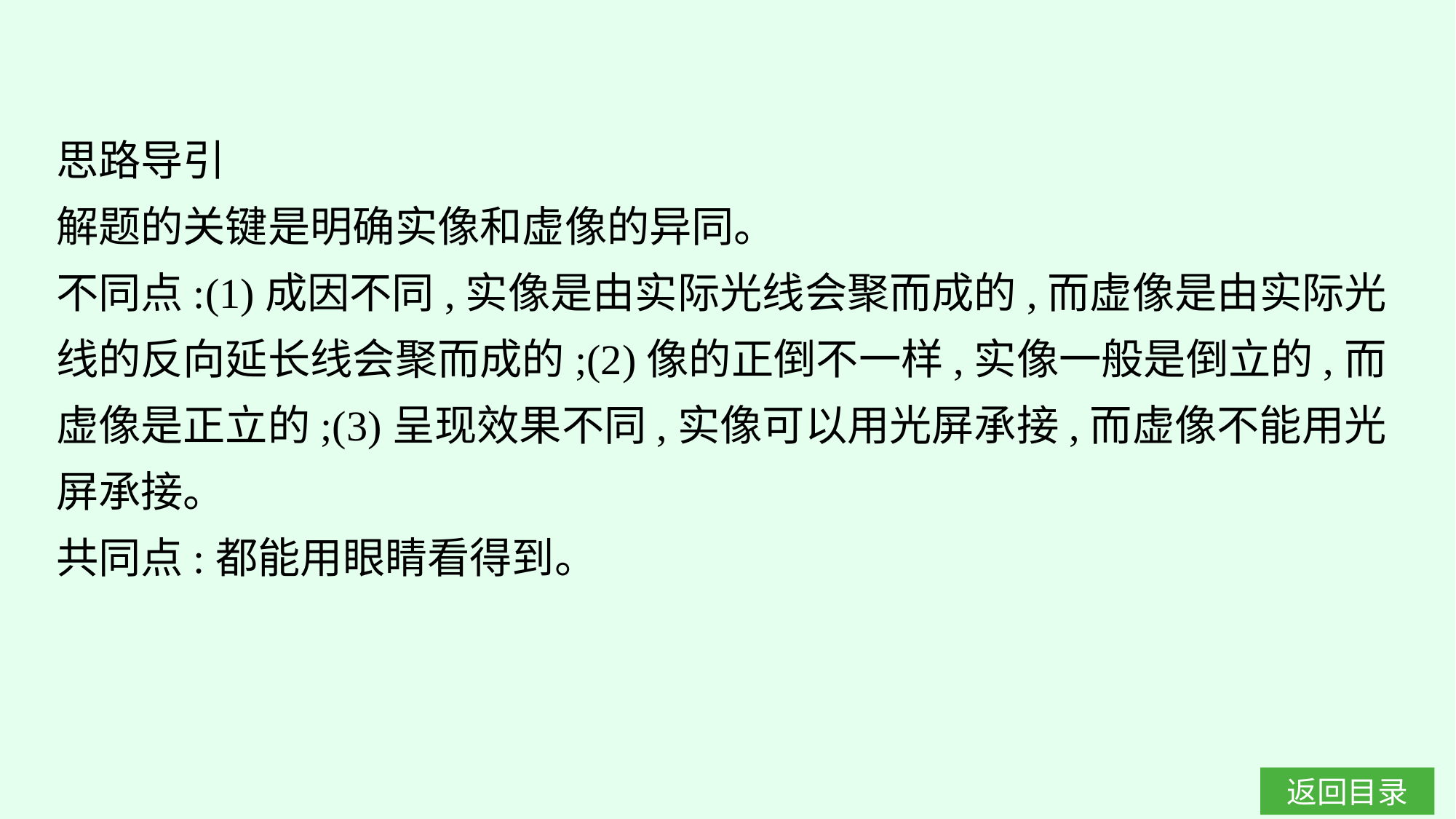

思路导引
解题的关键是明确实像和虚像的异同。
不同点:(1)成因不同,实像是由实际光线会聚而成的,而虚像是由实际光线的反向延长线会聚而成的;(2)像的正倒不一样,实像一般是倒立的,而虚像是正立的;(3)呈现效果不同,实像可以用光屏承接,而虚像不能用光屏承接。
共同点:都能用眼睛看得到。